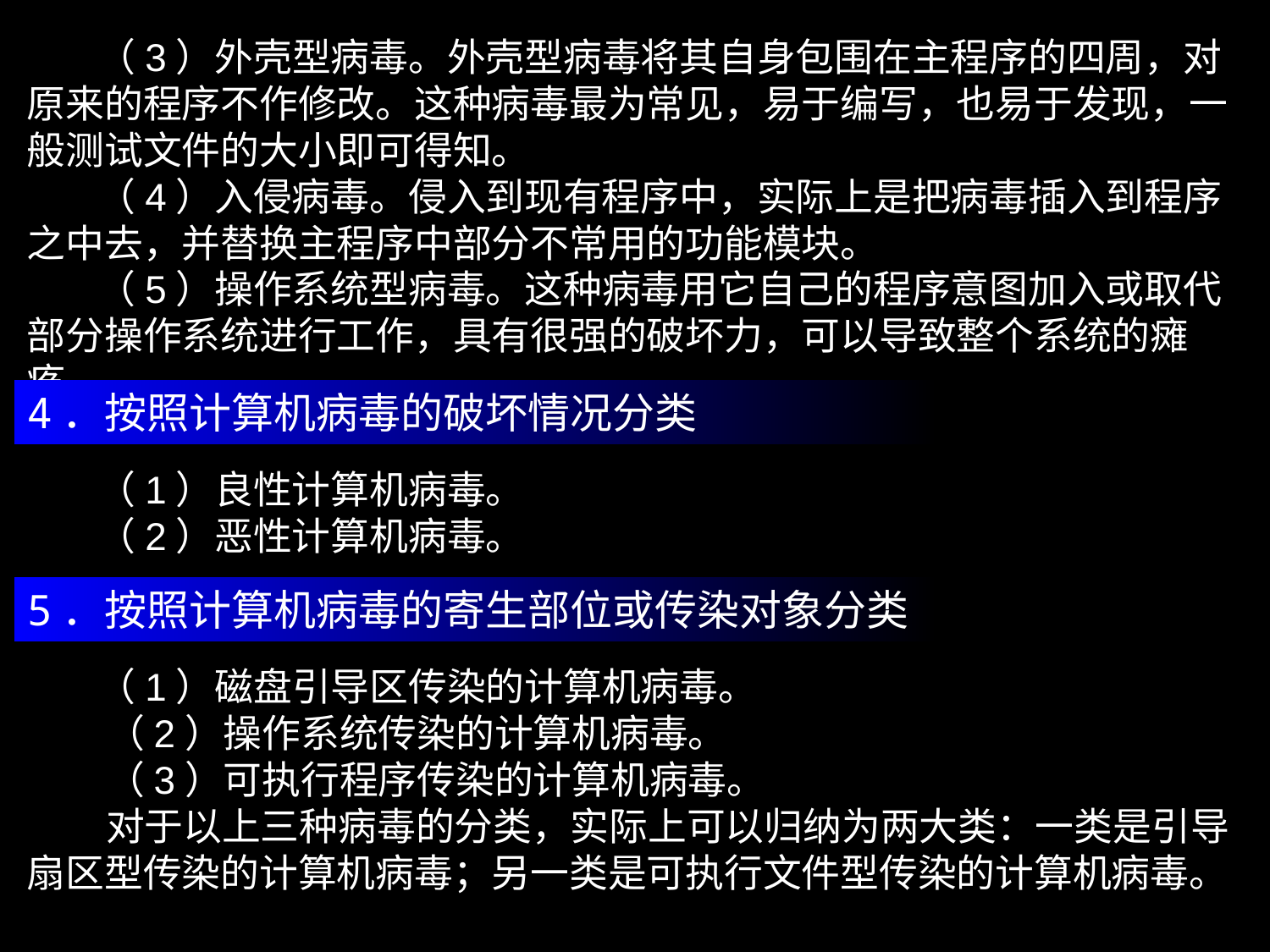

（3）外壳型病毒。外壳型病毒将其自身包围在主程序的四周，对原来的程序不作修改。这种病毒最为常见，易于编写，也易于发现，一般测试文件的大小即可得知。
       （4）入侵病毒。侵入到现有程序中，实际上是把病毒插入到程序之中去，并替换主程序中部分不常用的功能模块。
       （5）操作系统型病毒。这种病毒用它自己的程序意图加入或取代部分操作系统进行工作，具有很强的破坏力，可以导致整个系统的瘫痪。
4．按照计算机病毒的破坏情况分类
       （1）良性计算机病毒。
       （2）恶性计算机病毒。
5．按照计算机病毒的寄生部位或传染对象分类
       （1）磁盘引导区传染的计算机病毒。
        （2）操作系统传染的计算机病毒。
        （3）可执行程序传染的计算机病毒。
        对于以上三种病毒的分类，实际上可以归纳为两大类：一类是引导扇区型传染的计算机病毒；另一类是可执行文件型传染的计算机病毒。